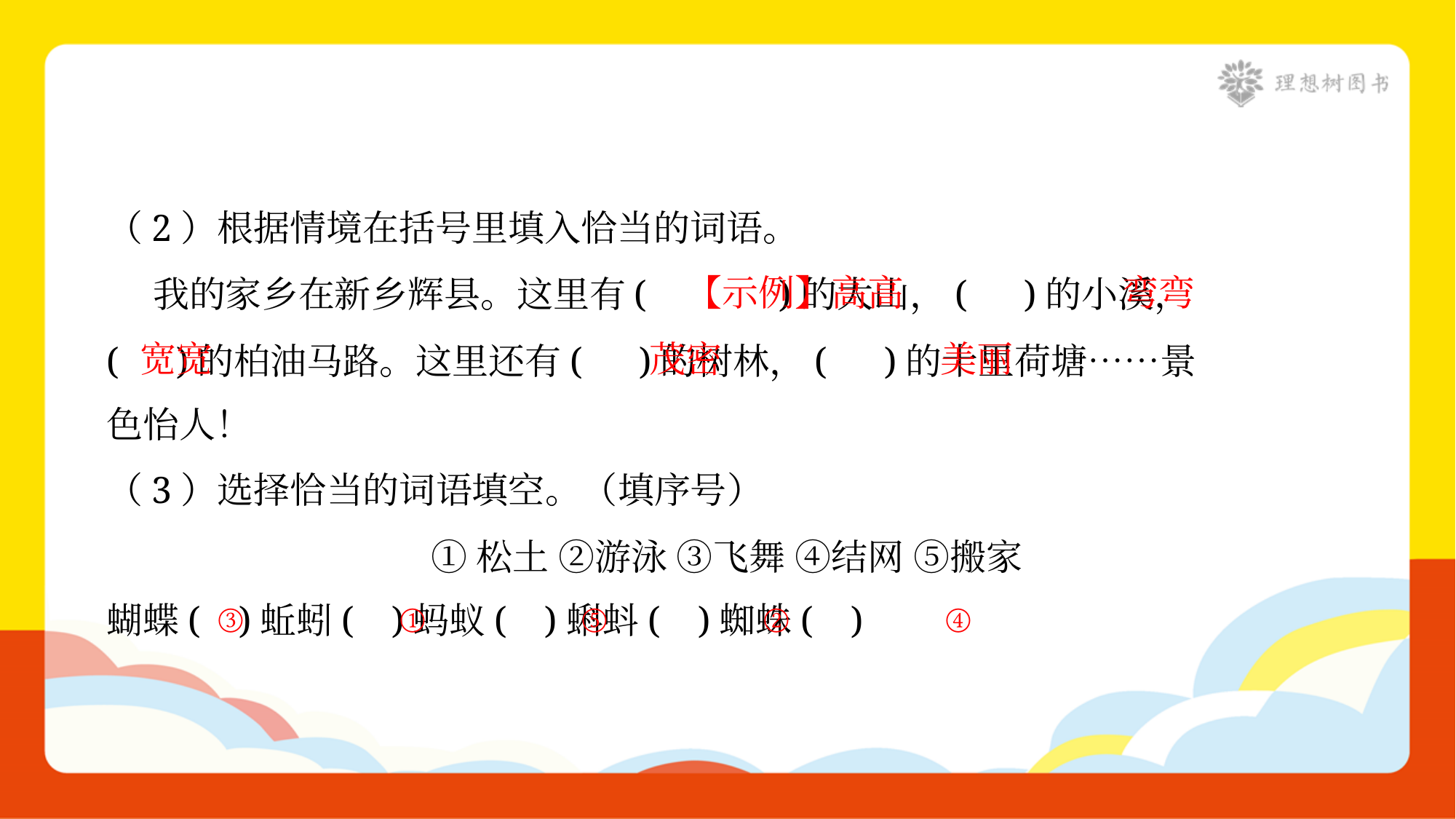

（2）根据情境在括号里填入恰当的词语。
    我的家乡在新乡辉县。这里有(              )的大山，(      )的小溪，
(      )的柏油马路。这里还有(      )的树林，(      )的十里荷塘……景
色怡人！
【示例】高高
弯弯
宽宽
茂密
美丽
（3）选择恰当的词语填空。（填序号）
①松土 ②游泳 ③飞舞 ④结网 ⑤搬家
蝴蝶(    )蚯蚓(    )蚂蚁(    )蝌蚪(    )蜘蛛(    )
③
①
⑤
②
④